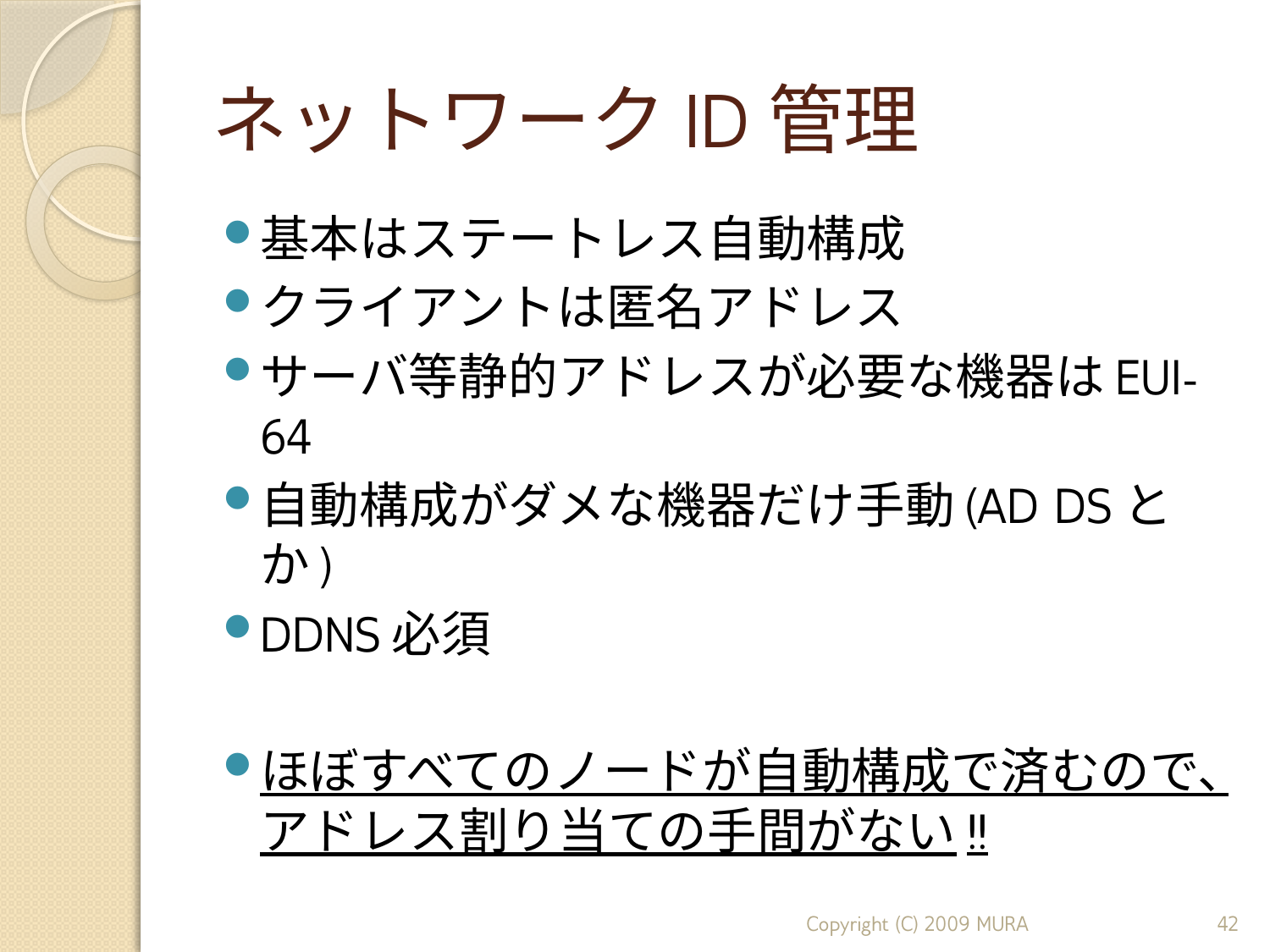

# ネットワークID管理
基本はステートレス自動構成
クライアントは匿名アドレス
サーバ等静的アドレスが必要な機器はEUI-64
自動構成がダメな機器だけ手動(AD DSとか)
DDNS必須

ほぼすべてのノードが自動構成で済むので、アドレス割り当ての手間がない!!
Copyright (C) 2009 MURA
42